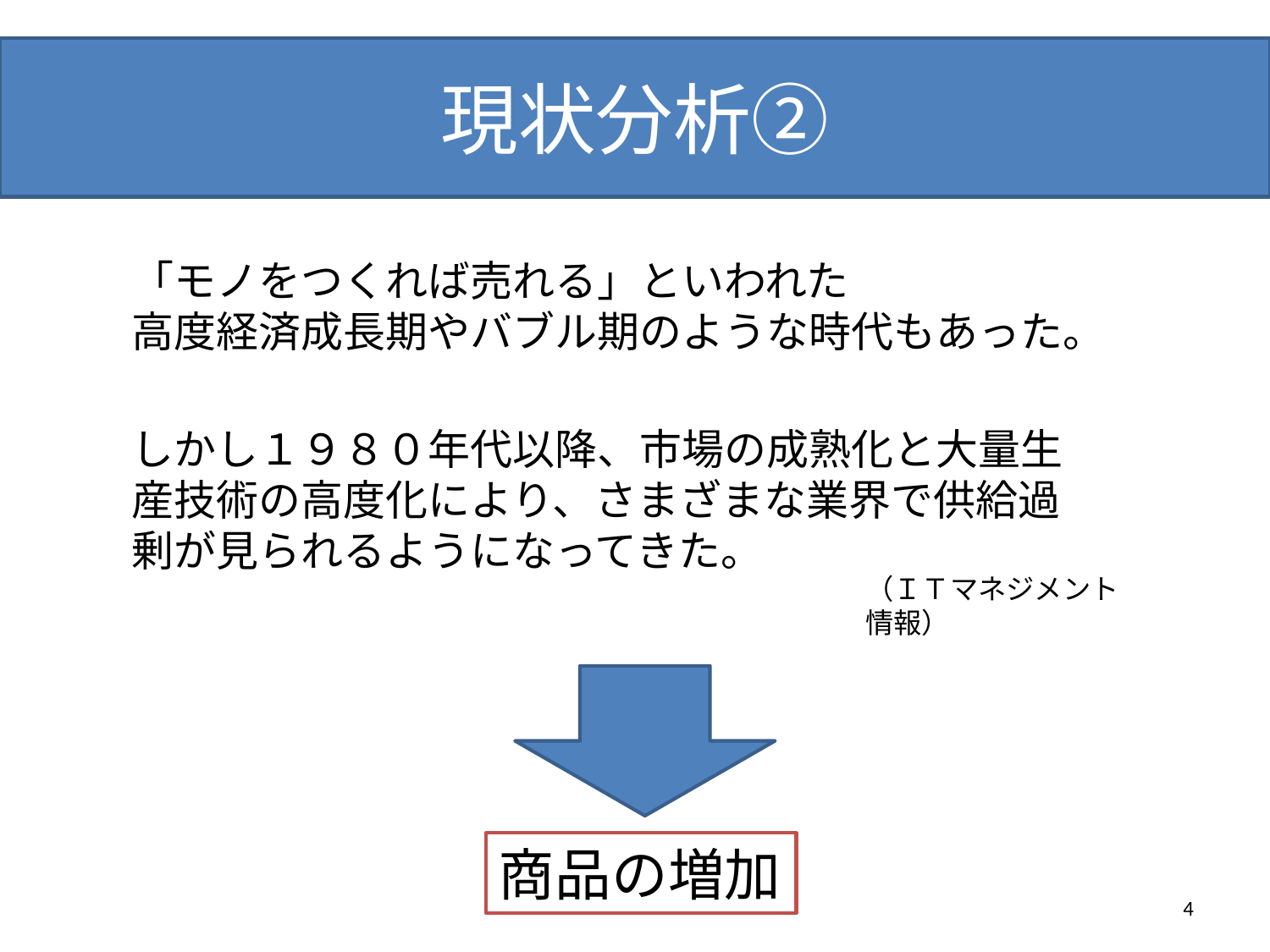

# 現状分析②
「モノをつくれば売れる」といわれた
高度経済成長期やバブル期のような時代もあった。

しかし１９８０年代以降、市場の成熟化と大量生産技術の高度化により、さまざまな業界で供給過剰が見られるようになってきた。

（ＩＴマネジメント情報）

商品の増加
4